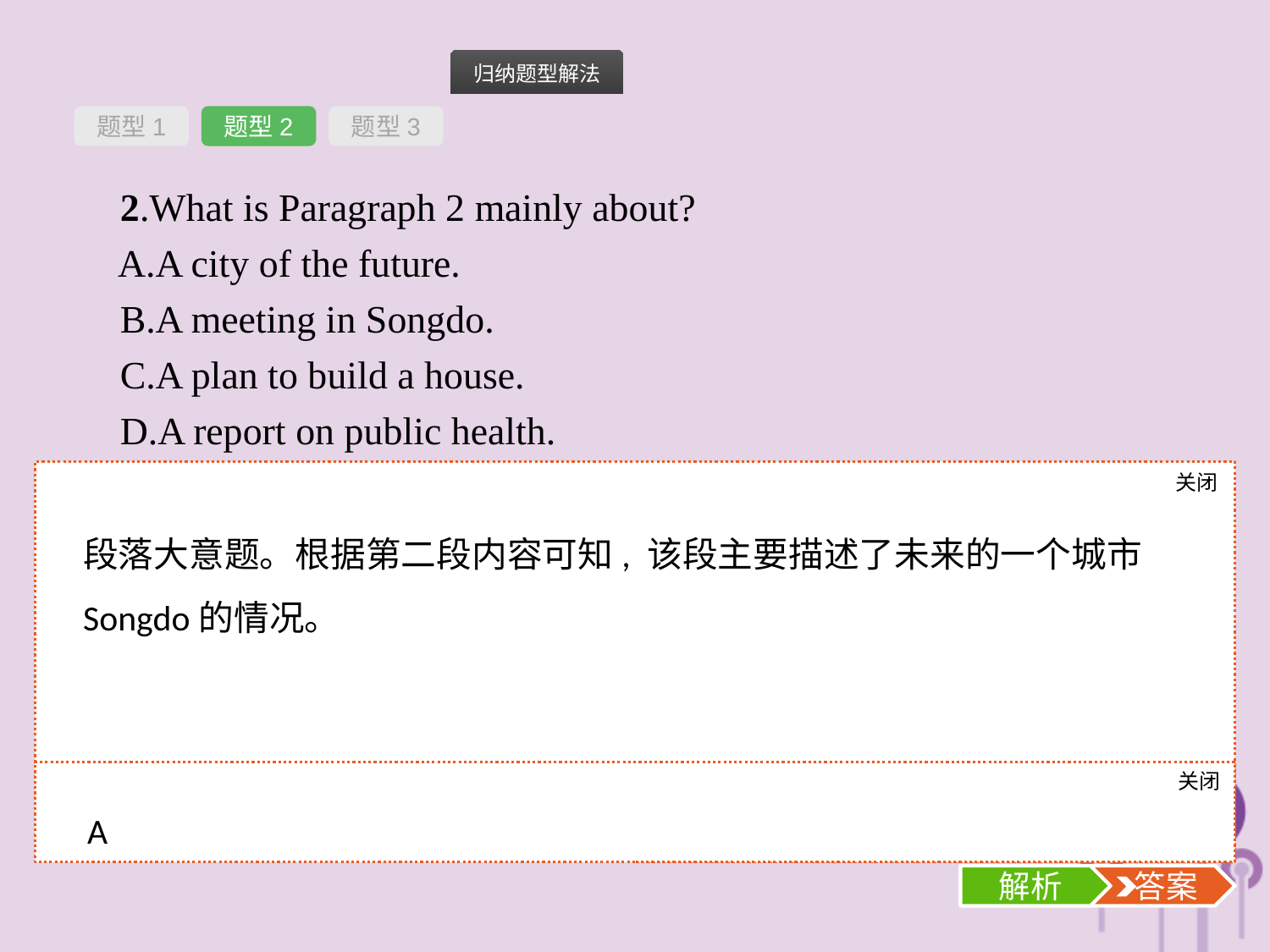

题型1
题型2
题型3
2.What is Paragraph 2 mainly about?
A.A city of the future.
B.A meeting in Songdo.
C.A plan to build a house.
D.A report on public health.

关闭
解析

段落大意题。根据第二段内容可知, 该段主要描述了未来的一个城市Songdo的情况。
关闭

解析
  答案

A
解析
  答案